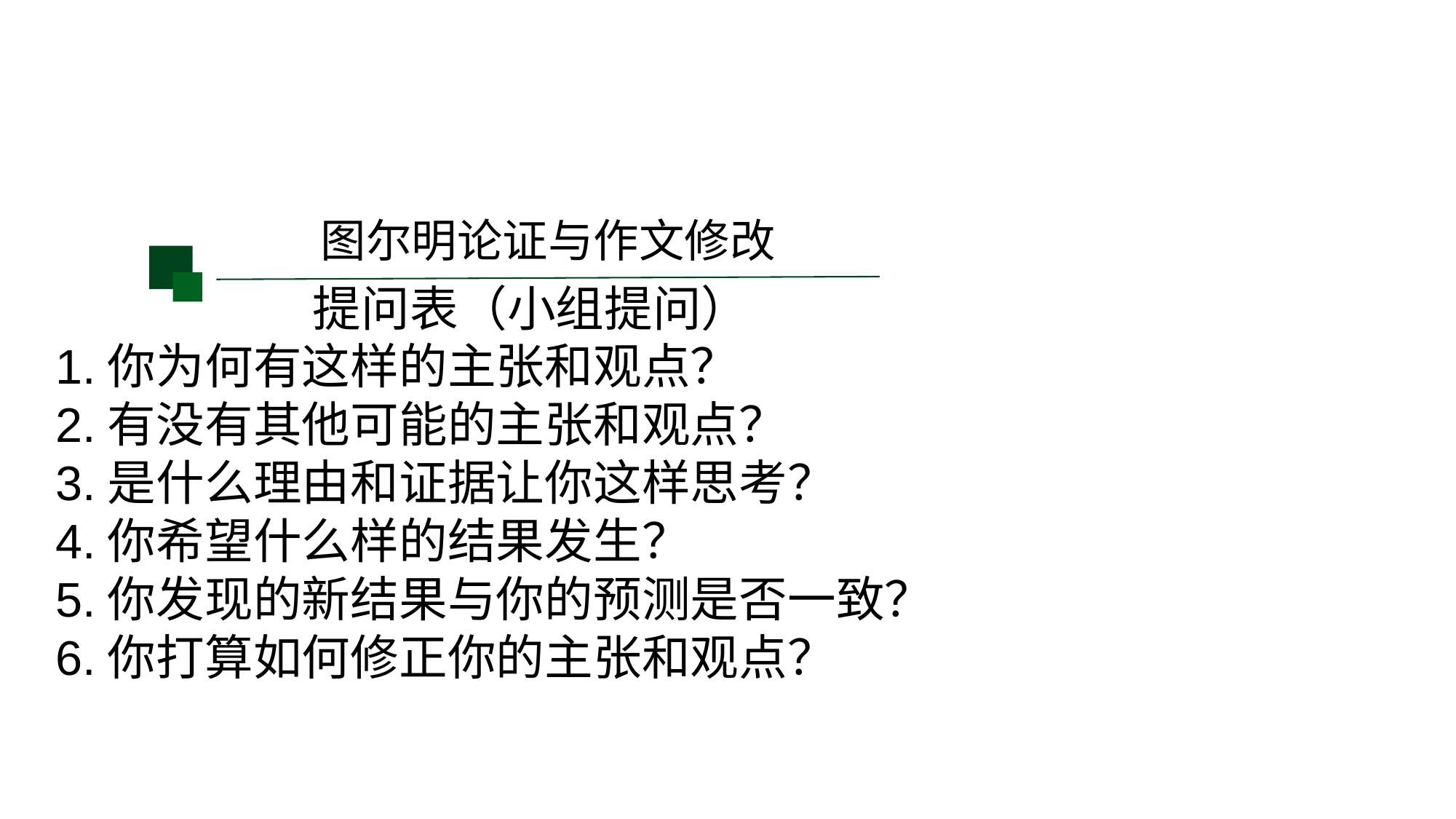

图尔明论证与作文修改

提问表（小组提问）
1.你为何有这样的主张和观点？
2.有没有其他可能的主张和观点？
3.是什么理由和证据让你这样思考？
4.你希望什么样的结果发生？
5.你发现的新结果与你的预测是否一致？
6.你打算如何修正你的主张和观点？